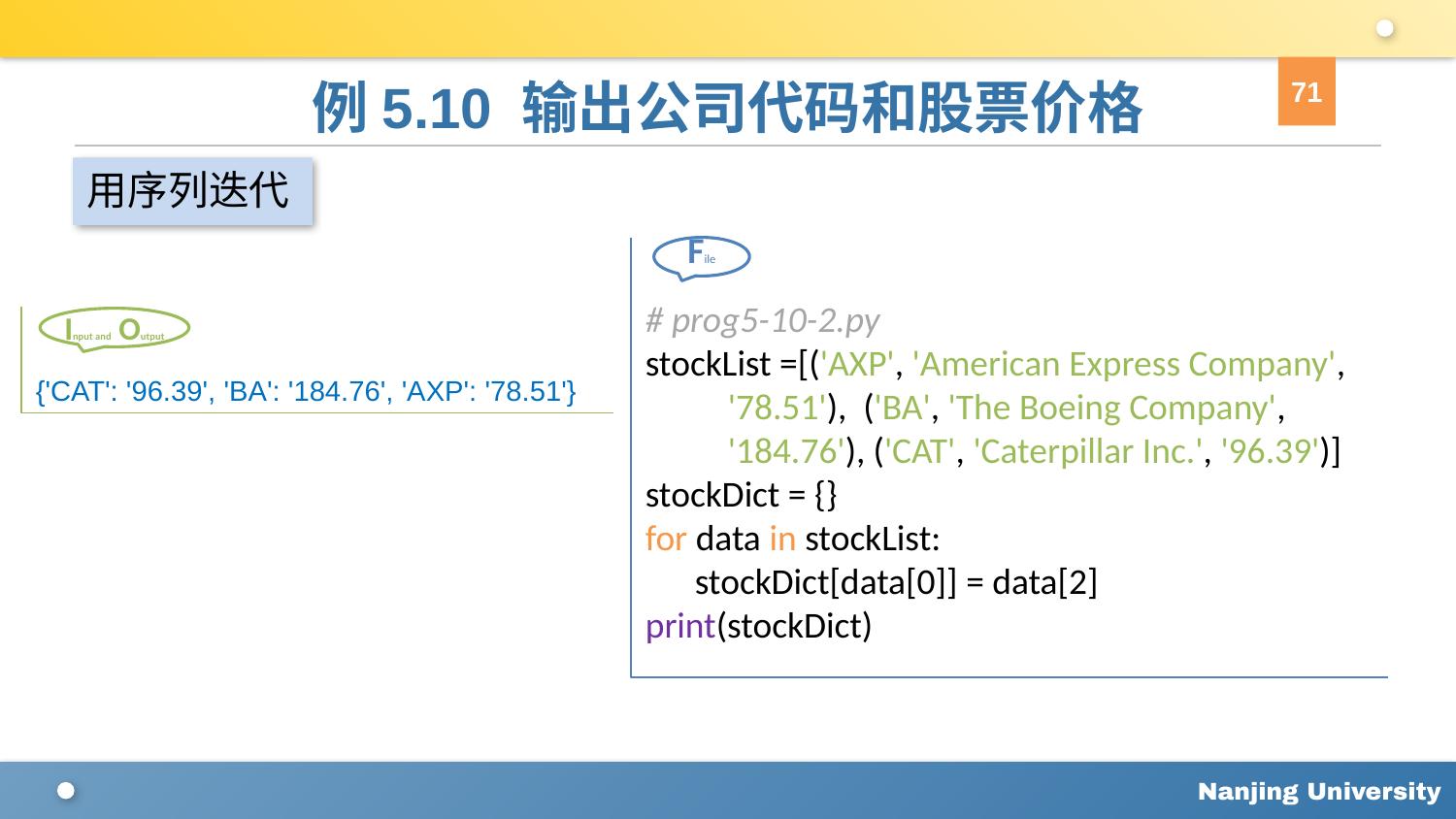

71
# 例5.10 输出公司代码和股票价格
用序列迭代

# prog5-10-2.py
stockList =[('AXP', 'American Express Company',
          '78.51'),  ('BA', 'The Boeing Company',
          '184.76'), ('CAT', 'Caterpillar Inc.', '96.39')]
stockDict = {}
for data in stockList:
      stockDict[data[0]] = data[2]
print(stockDict)
File

{'CAT': '96.39', 'BA': '184.76', 'AXP': '78.51'}
Input and Output